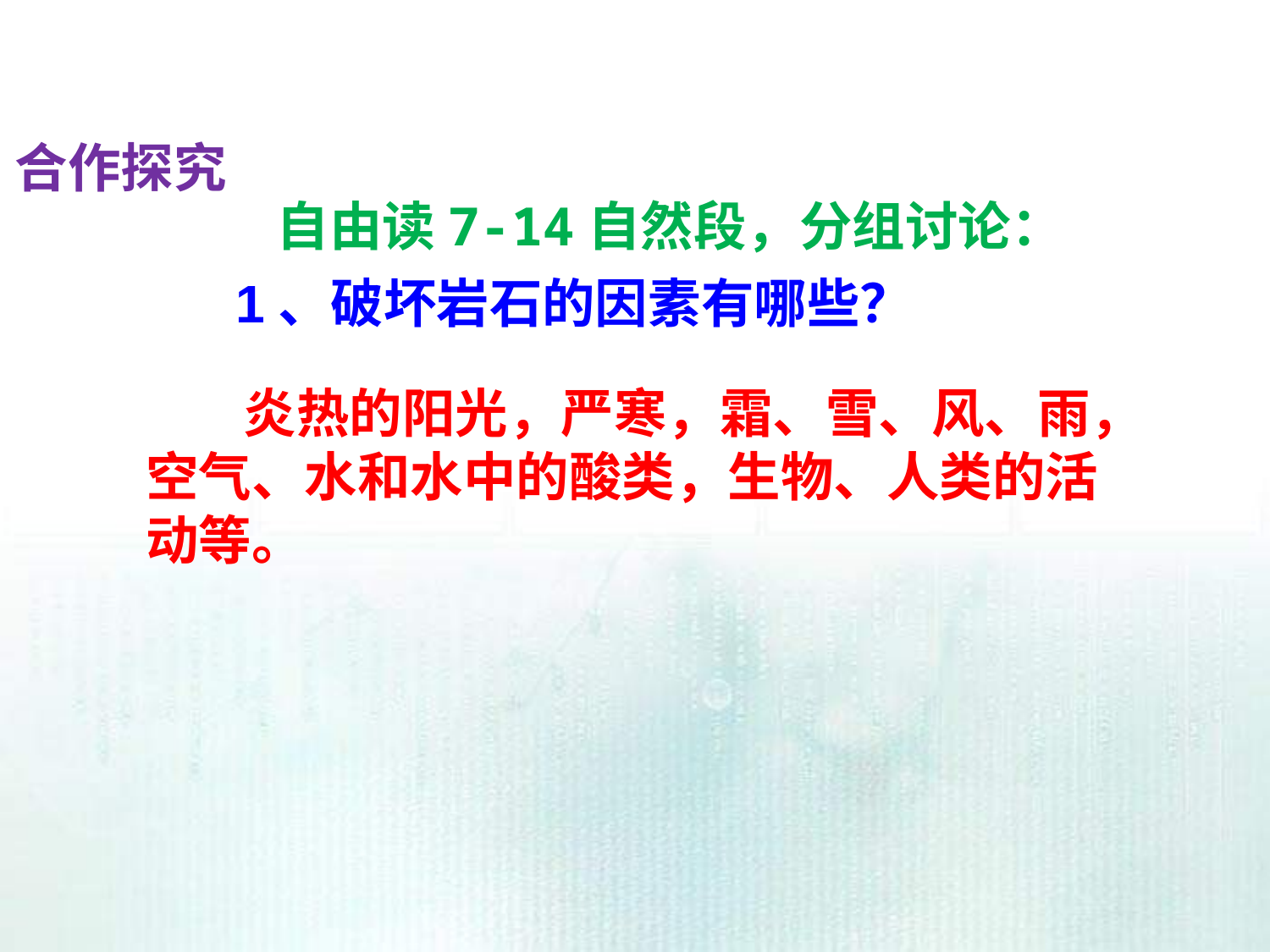

合作探究
自由读7-14自然段，分组讨论：
1、破坏岩石的因素有哪些？
        炎热的阳光，严寒，霜、雪、风、雨，空气、水和水中的酸类，生物、人类的活动等。